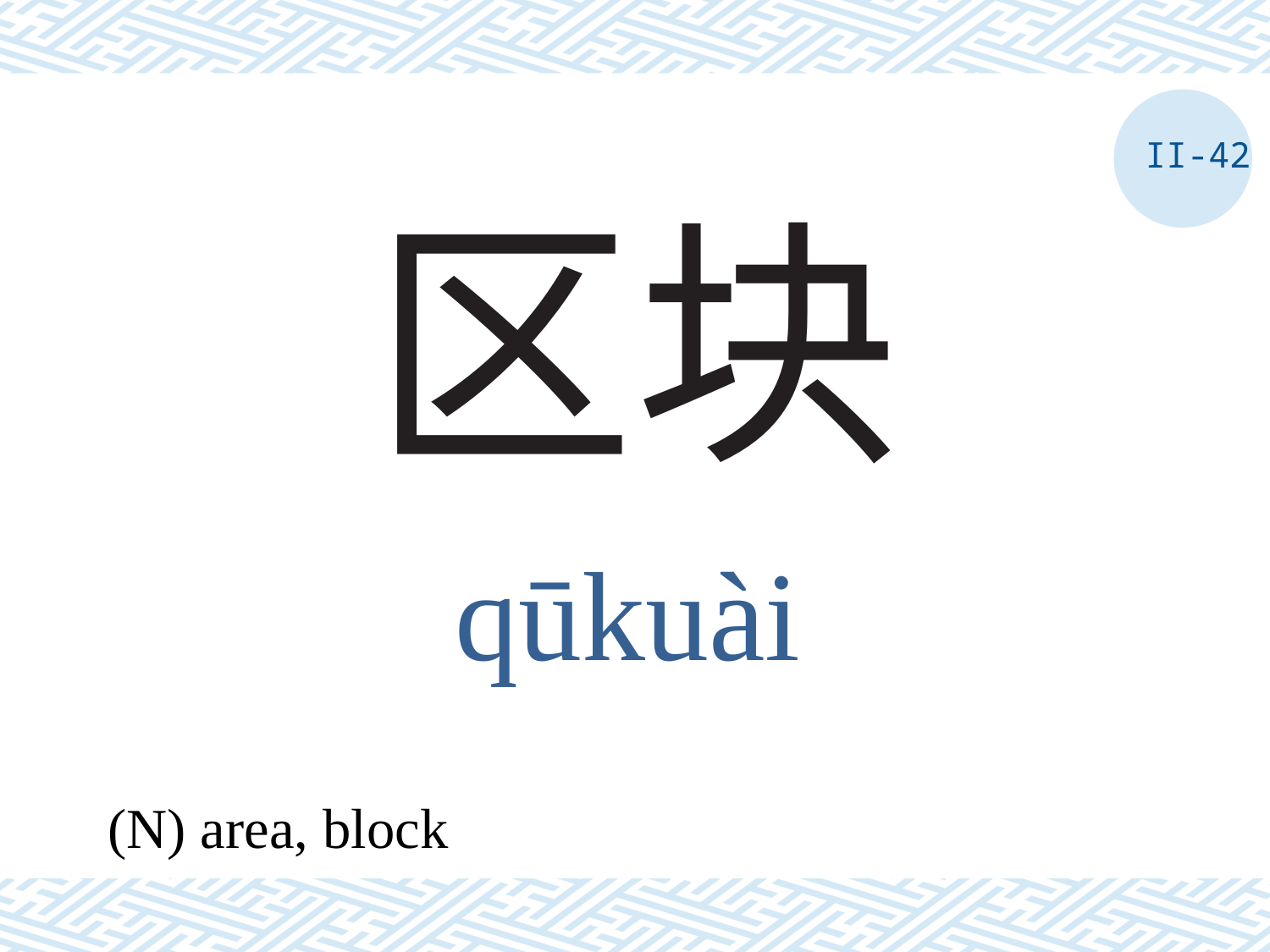

II-42

# 区块
qūkuài
(N) area, block